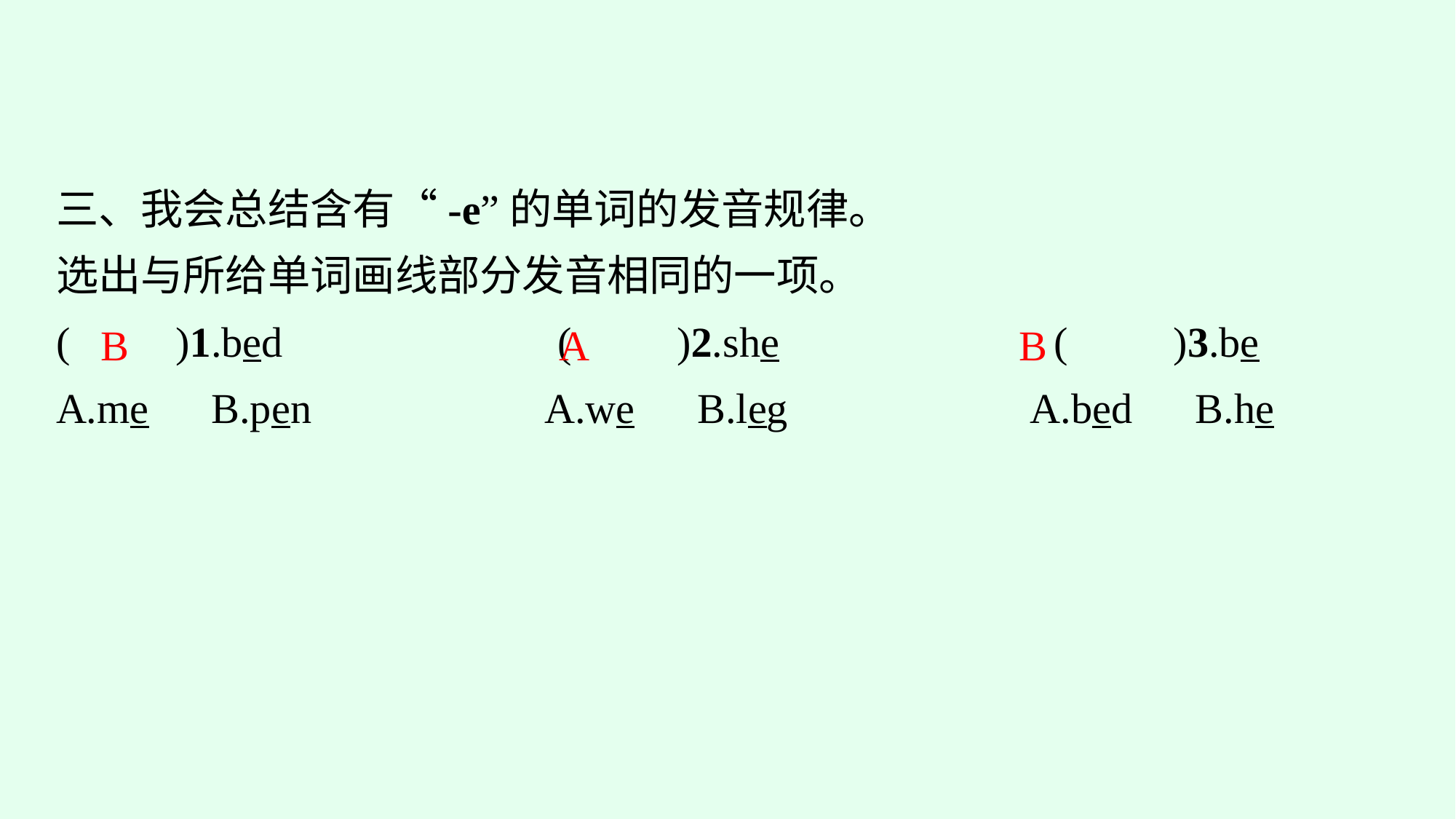

三、我会总结含有“-e”的单词的发音规律。
选出与所给单词画线部分发音相同的一项。
(　　)1.bed　　　　　　(　　)2.she　　　　　　(　　)3.be
A.me　B.pen　　　         A.we　B.leg　　　          A.bed　B.he
B
A
B